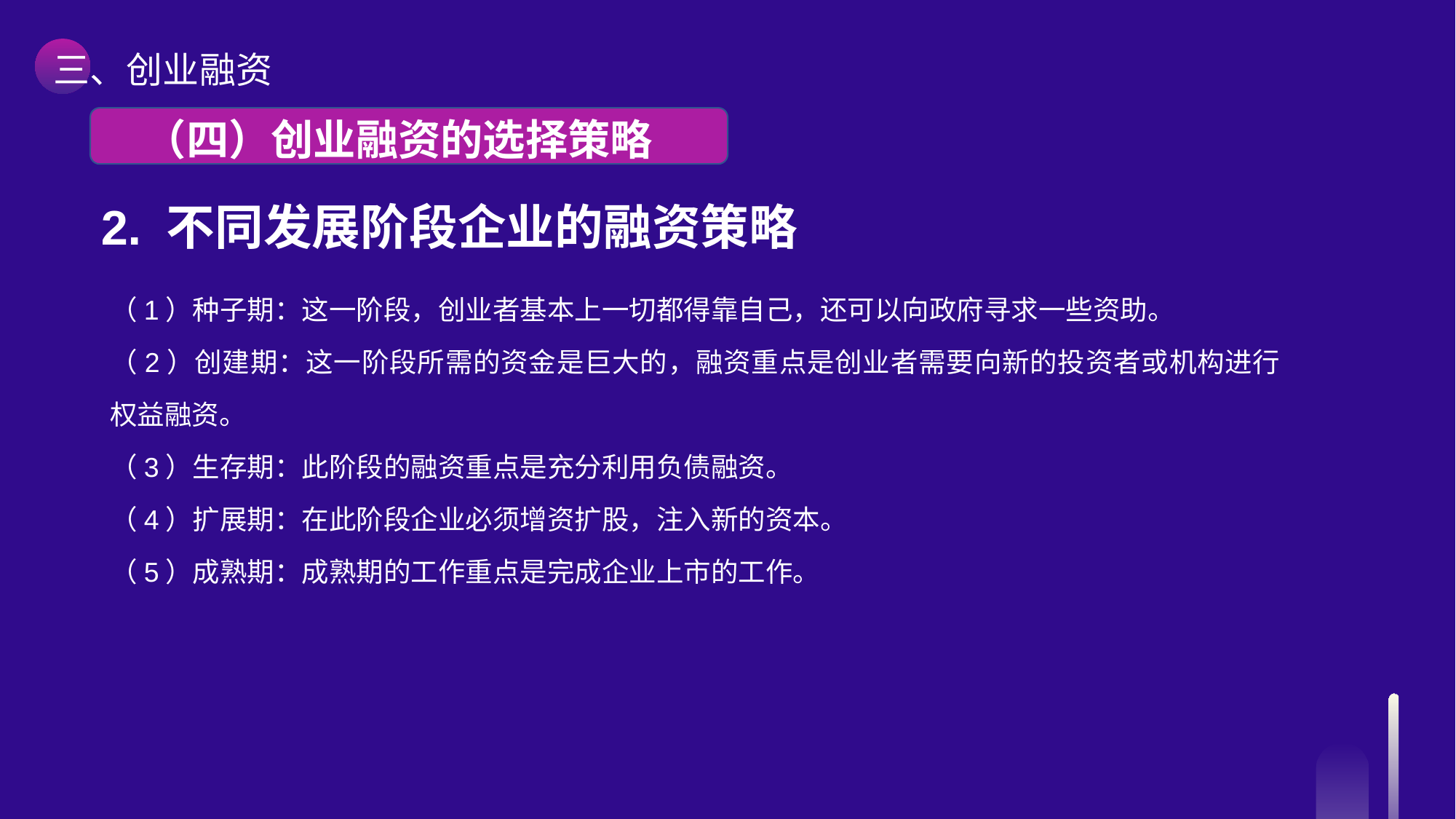

三、创业融资

 （四）创业融资的选择策略
2. 不同发展阶段企业的融资策略
（1）种子期：这一阶段，创业者基本上一切都得靠自己，还可以向政府寻求一些资助。
（2）创建期：这一阶段所需的资金是巨大的，融资重点是创业者需要向新的投资者或机构进行权益融资。
（3）生存期：此阶段的融资重点是充分利用负债融资。
（4）扩展期：在此阶段企业必须增资扩股，注入新的资本。
（5）成熟期：成熟期的工作重点是完成企业上市的工作。